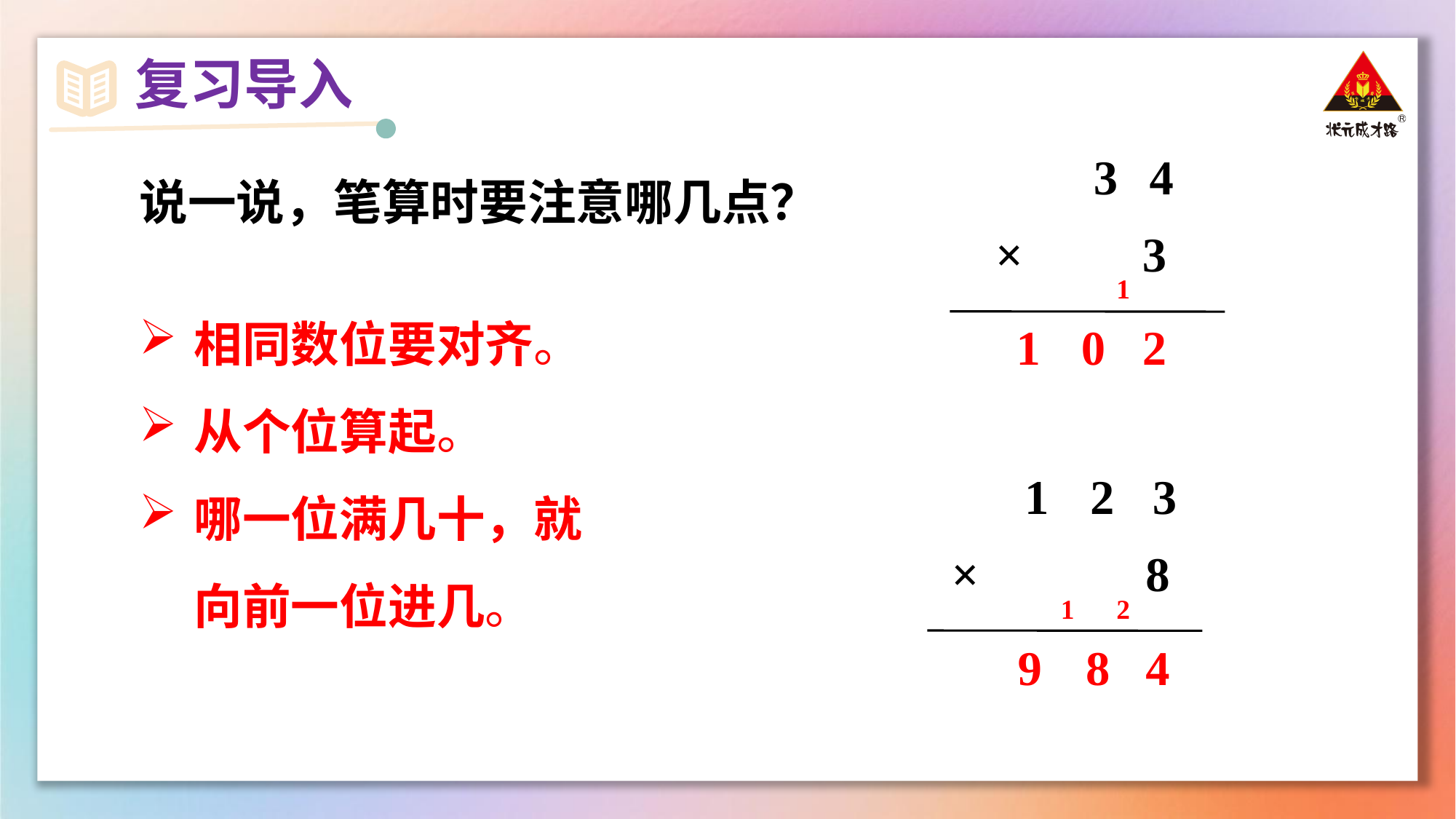

复习导入

3
4
×
3
说一说，笔算时要注意哪几点？
1
相同数位要对齐。
从个位算起。
哪一位满几十，就向前一位进几。
1
0
2
1
2
3
×
8
1
2
9
8
4